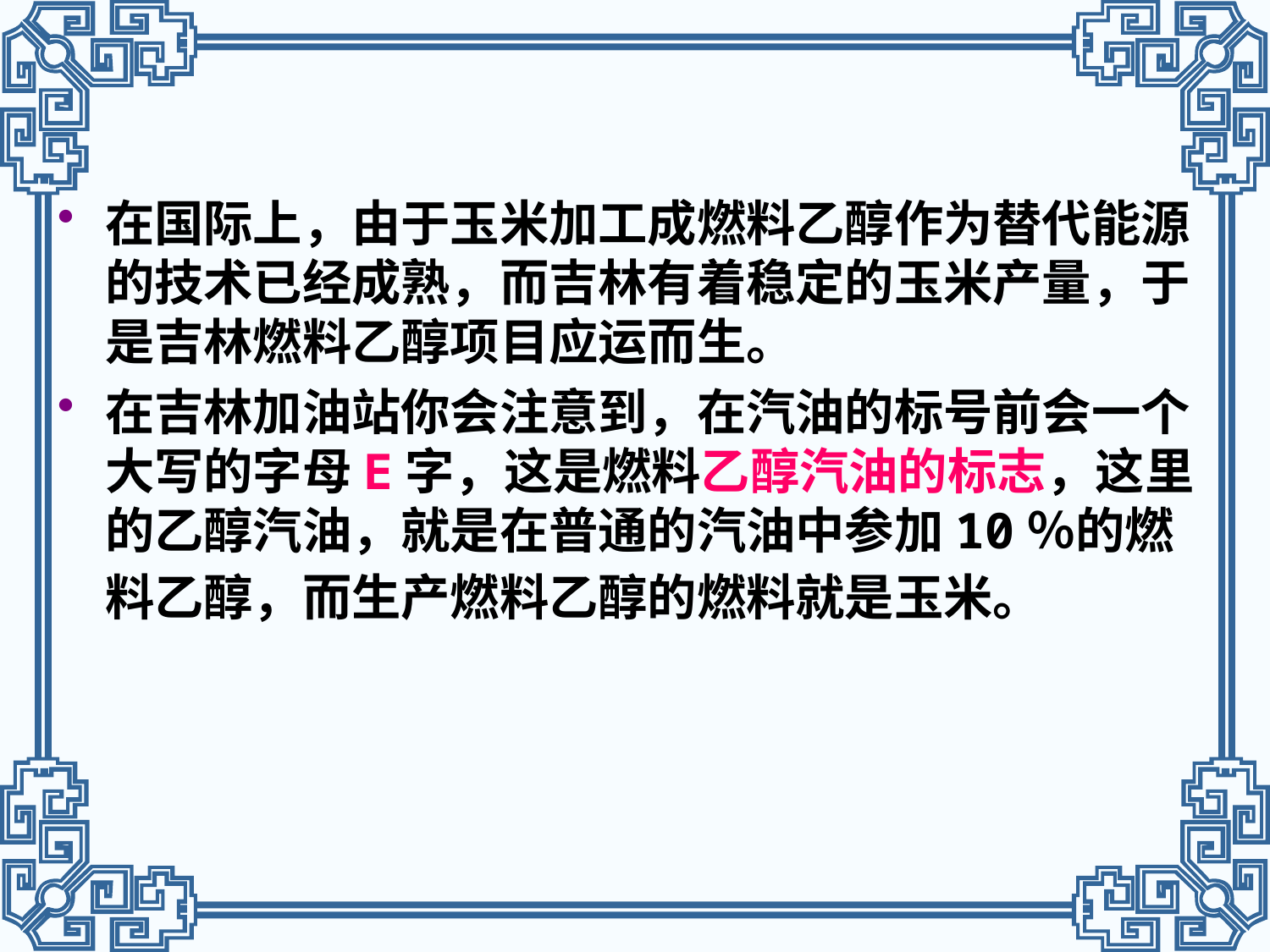

在国际上，由于玉米加工成燃料乙醇作为替代能源的技术已经成熟，而吉林有着稳定的玉米产量，于是吉林燃料乙醇项目应运而生。
在吉林加油站你会注意到，在汽油的标号前会一个大写的字母E字，这是燃料乙醇汽油的标志，这里的乙醇汽油，就是在普通的汽油中参加10％的燃料乙醇，而生产燃料乙醇的燃料就是玉米。